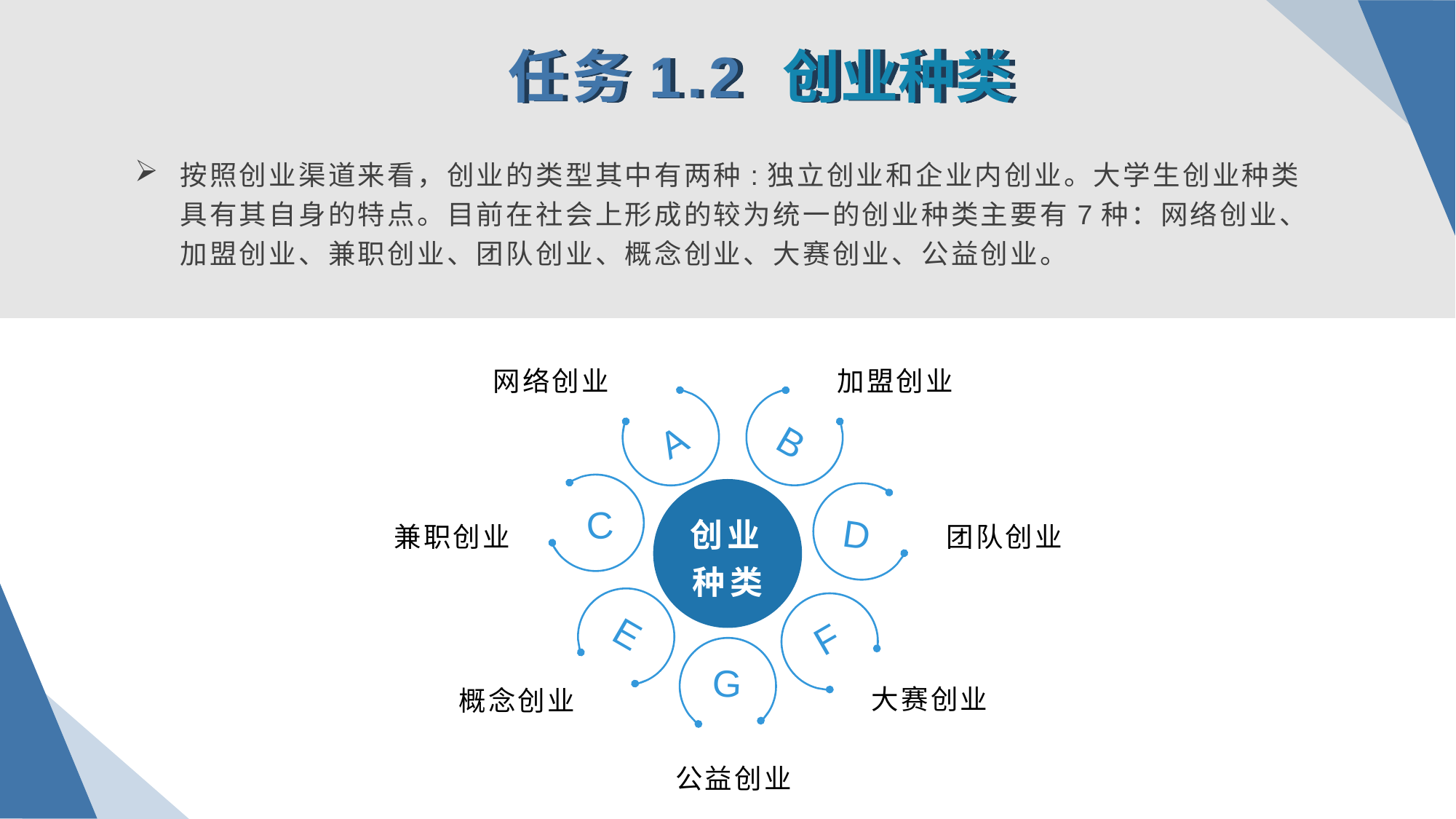

任务1.2 创业种类
按照创业渠道来看，创业的类型其中有两种:独立创业和企业内创业。大学生创业种类具有其自身的特点。目前在社会上形成的较为统一的创业种类主要有7种：网络创业、加盟创业、兼职创业、团队创业、概念创业、大赛创业、公益创业。
加盟创业
网络创业

A
B
创业种类

C
兼职创业
团队创业
D

E
F

G
大赛创业
概念创业
公益创业